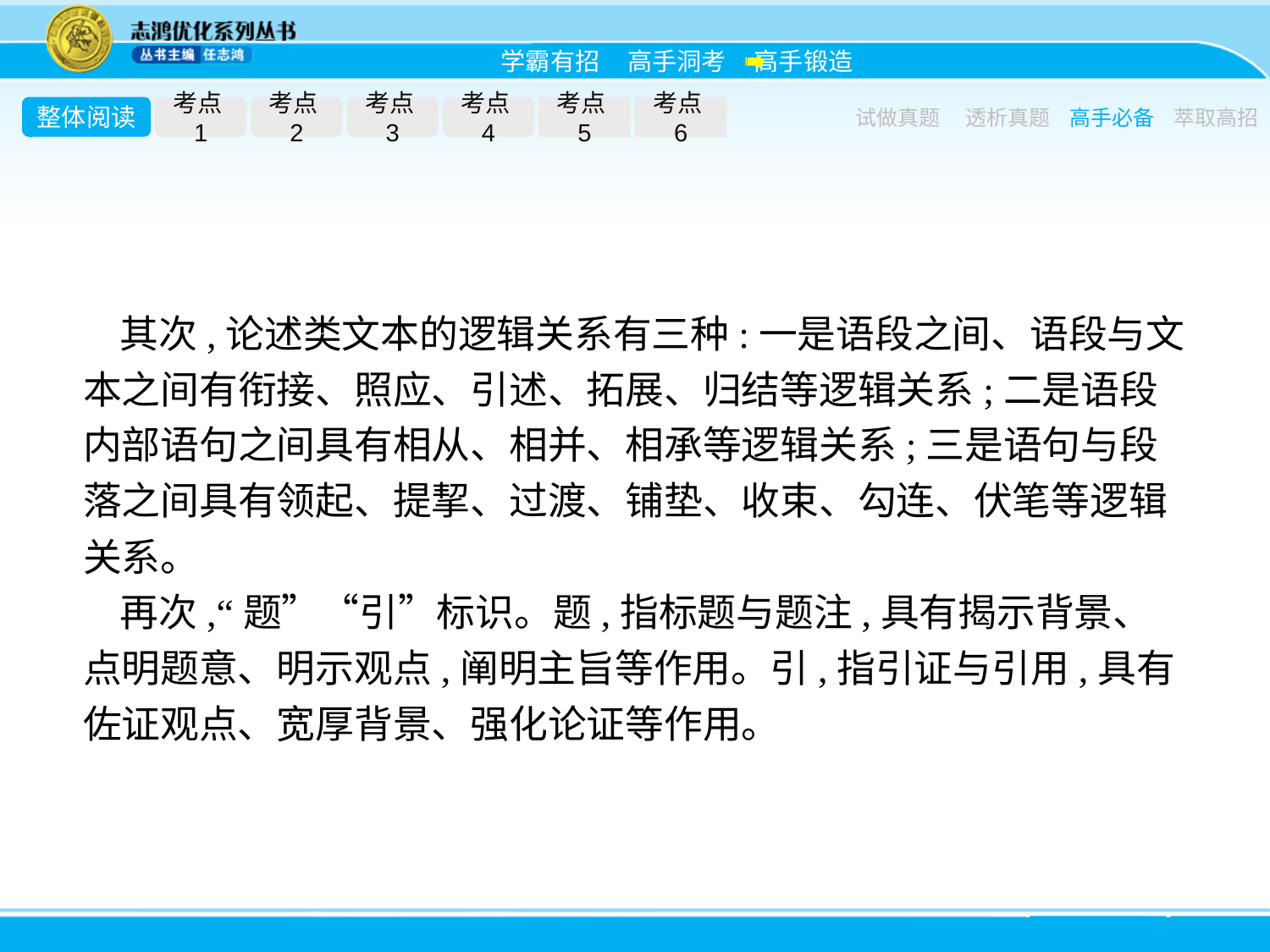

整体阅读
考点1
考点2
考点3
考点4
考点5
考点6
试做真题
透析真题
高手必备
萃取高招
其次,论述类文本的逻辑关系有三种:一是语段之间、语段与文本之间有衔接、照应、引述、拓展、归结等逻辑关系;二是语段内部语句之间具有相从、相并、相承等逻辑关系;三是语句与段落之间具有领起、提挈、过渡、铺垫、收束、勾连、伏笔等逻辑关系。
再次,“题”“引”标识。题,指标题与题注,具有揭示背景、点明题意、明示观点,阐明主旨等作用。引,指引证与引用,具有佐证观点、宽厚背景、强化论证等作用。